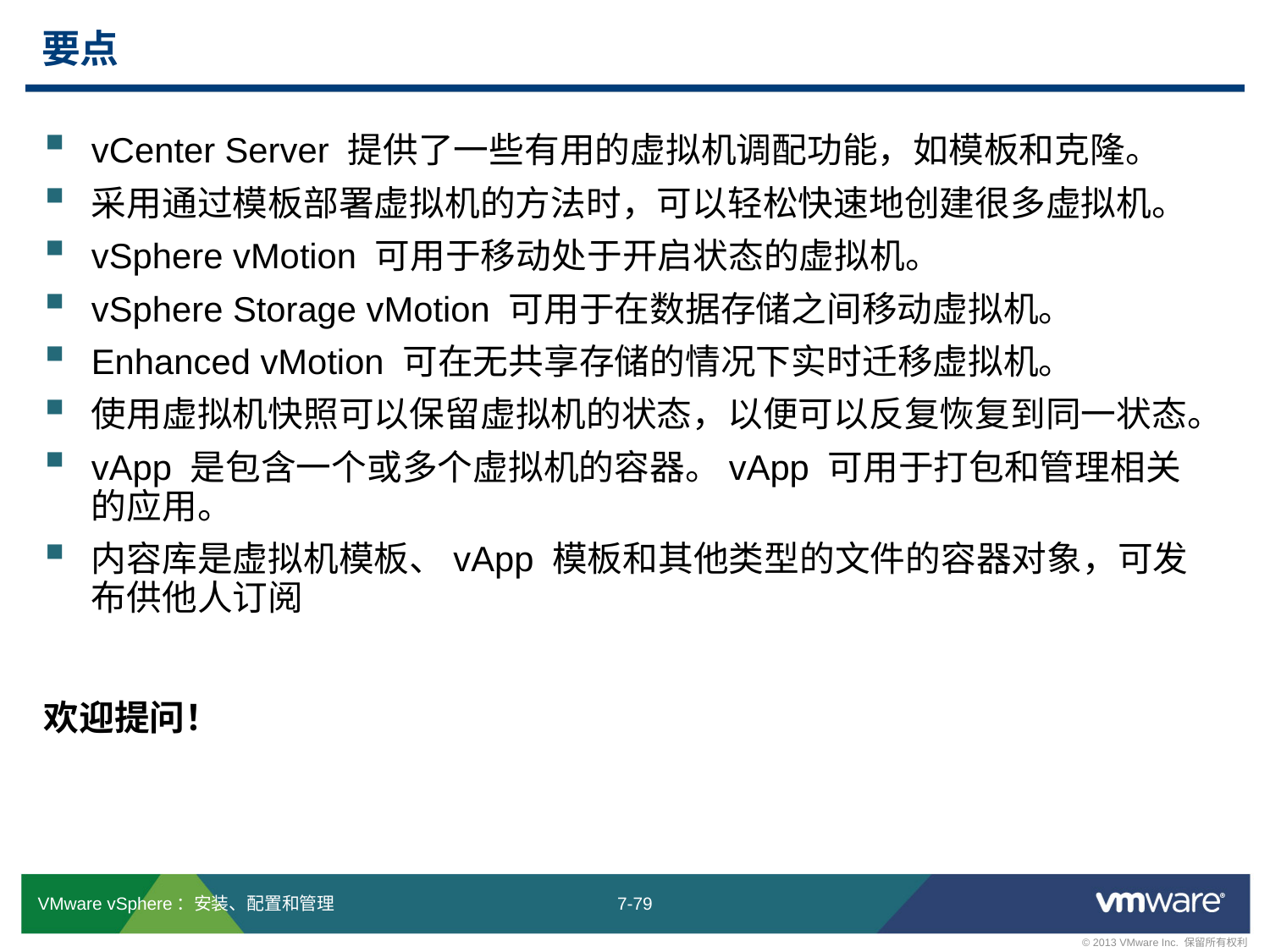

# 要点
vCenter Server 提供了一些有用的虚拟机调配功能，如模板和克隆。
采用通过模板部署虚拟机的方法时，可以轻松快速地创建很多虚拟机。
vSphere vMotion 可用于移动处于开启状态的虚拟机。
vSphere Storage vMotion 可用于在数据存储之间移动虚拟机。
Enhanced vMotion 可在无共享存储的情况下实时迁移虚拟机。
使用虚拟机快照可以保留虚拟机的状态，以便可以反复恢复到同一状态。
vApp 是包含一个或多个虚拟机的容器。vApp 可用于打包和管理相关的应用。
内容库是虚拟机模板、vApp 模板和其他类型的文件的容器对象，可发布供他人订阅

欢迎提问！